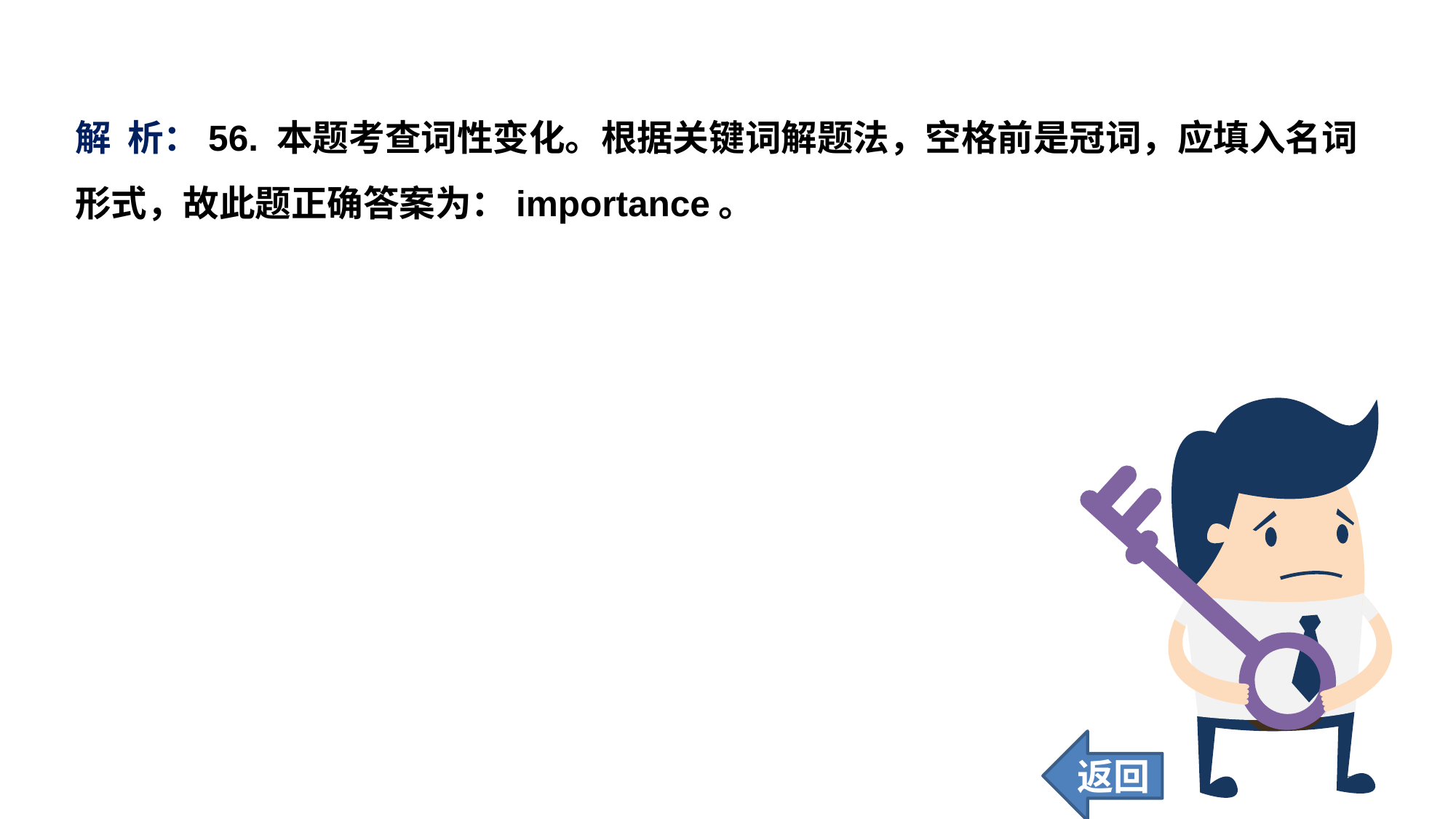

解  析：56. 本题考查词性变化。根据关键词解题法，空格前是冠词，应填入名词形式，故此题正确答案为：importance。

返回
232